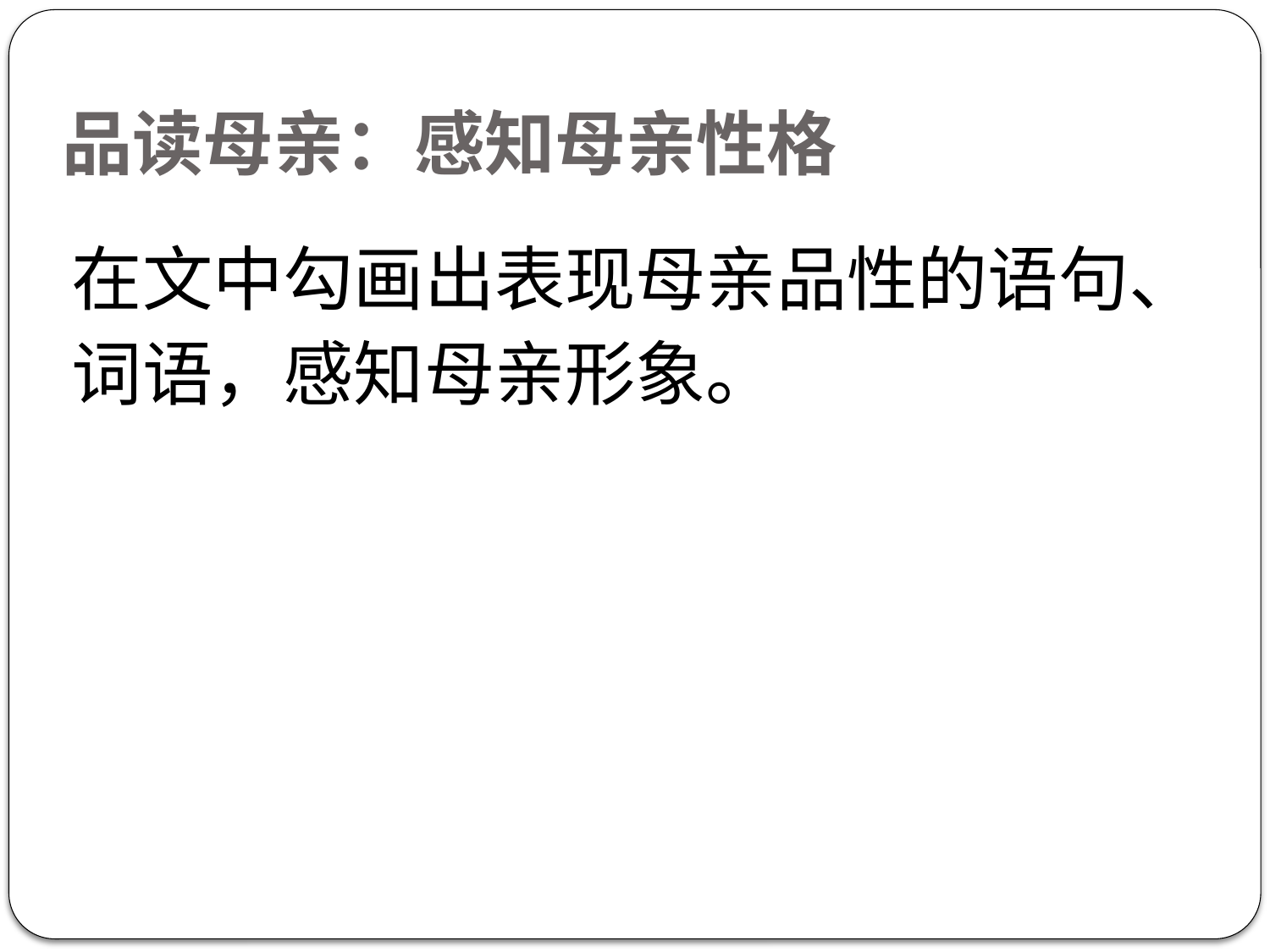

# 品读母亲：感知母亲性格
在文中勾画出表现母亲品性的语句、
词语，感知母亲形象。